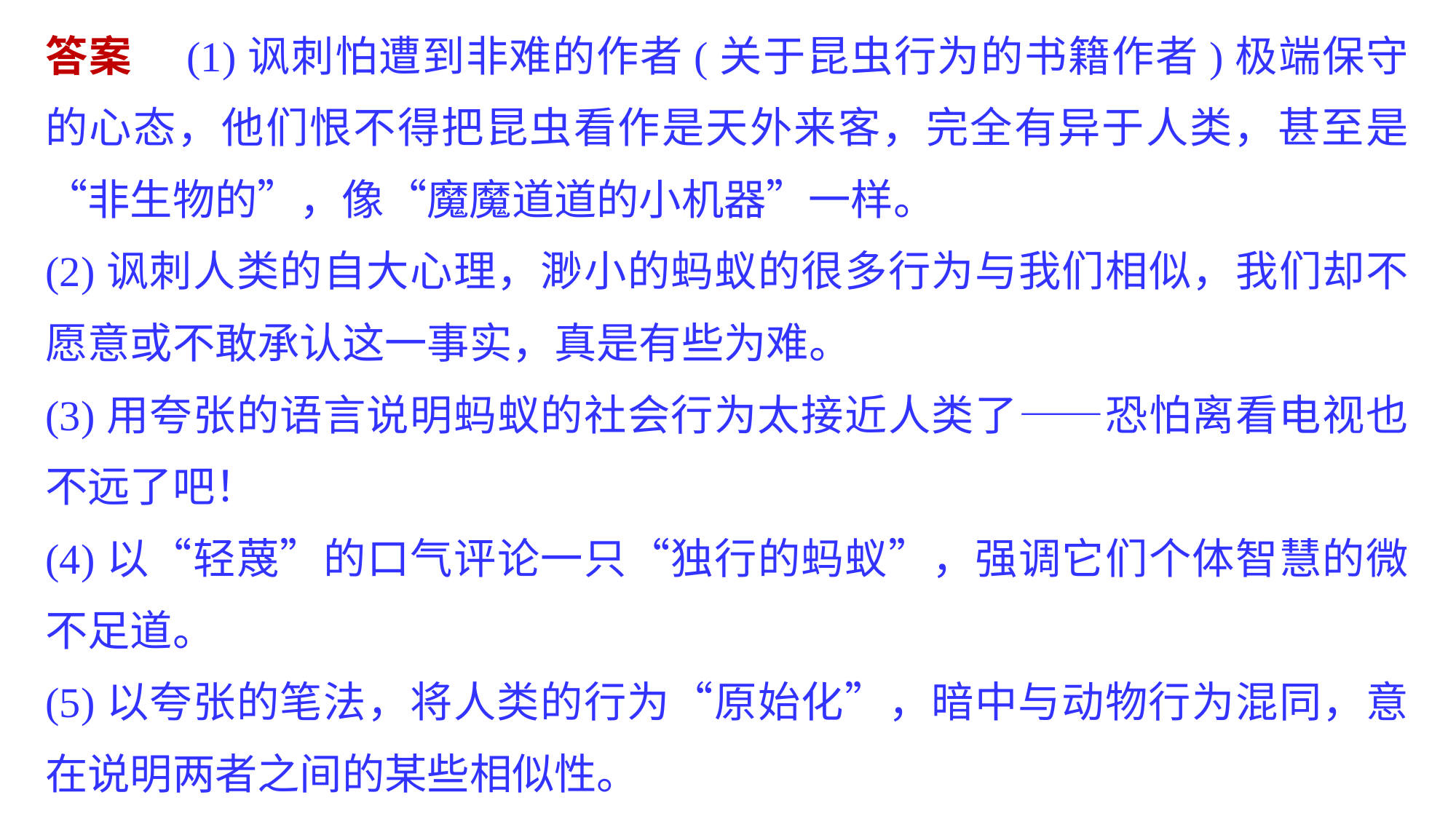

答案　(1)讽刺怕遭到非难的作者(关于昆虫行为的书籍作者)极端保守的心态，他们恨不得把昆虫看作是天外来客，完全有异于人类，甚至是“非生物的”，像“魔魔道道的小机器”一样。
(2)讽刺人类的自大心理，渺小的蚂蚁的很多行为与我们相似，我们却不愿意或不敢承认这一事实，真是有些为难。
(3)用夸张的语言说明蚂蚁的社会行为太接近人类了——恐怕离看电视也不远了吧！
(4)以“轻蔑”的口气评论一只“独行的蚂蚁”，强调它们个体智慧的微不足道。
(5)以夸张的笔法，将人类的行为“原始化”，暗中与动物行为混同，意在说明两者之间的某些相似性。